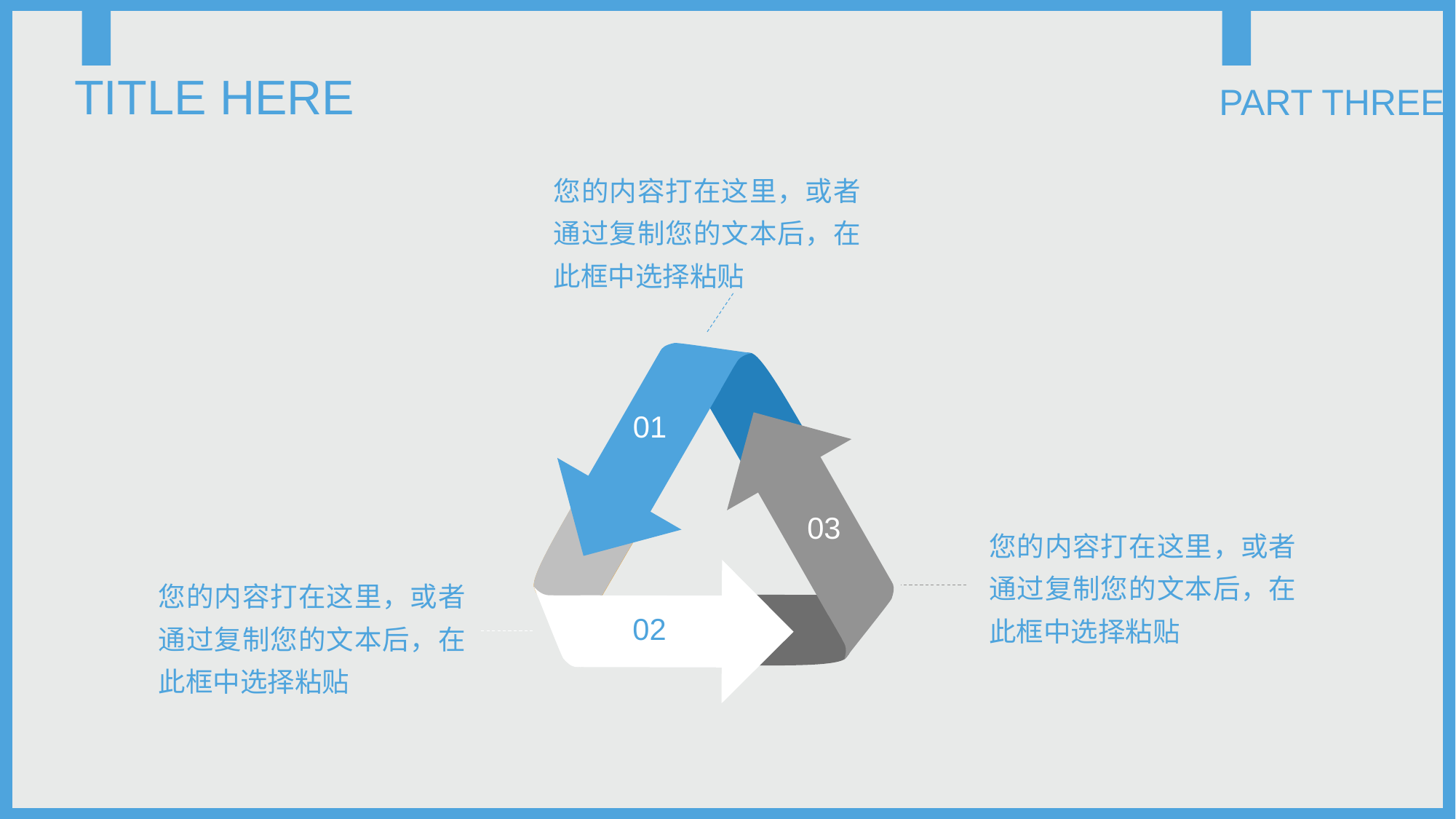

TITLE HERE
PART THREE
您的内容打在这里，或者通过复制您的文本后，在此框中选择粘贴

01
03

02
您的内容打在这里，或者通过复制您的文本后，在此框中选择粘贴
您的内容打在这里，或者通过复制您的文本后，在此框中选择粘贴